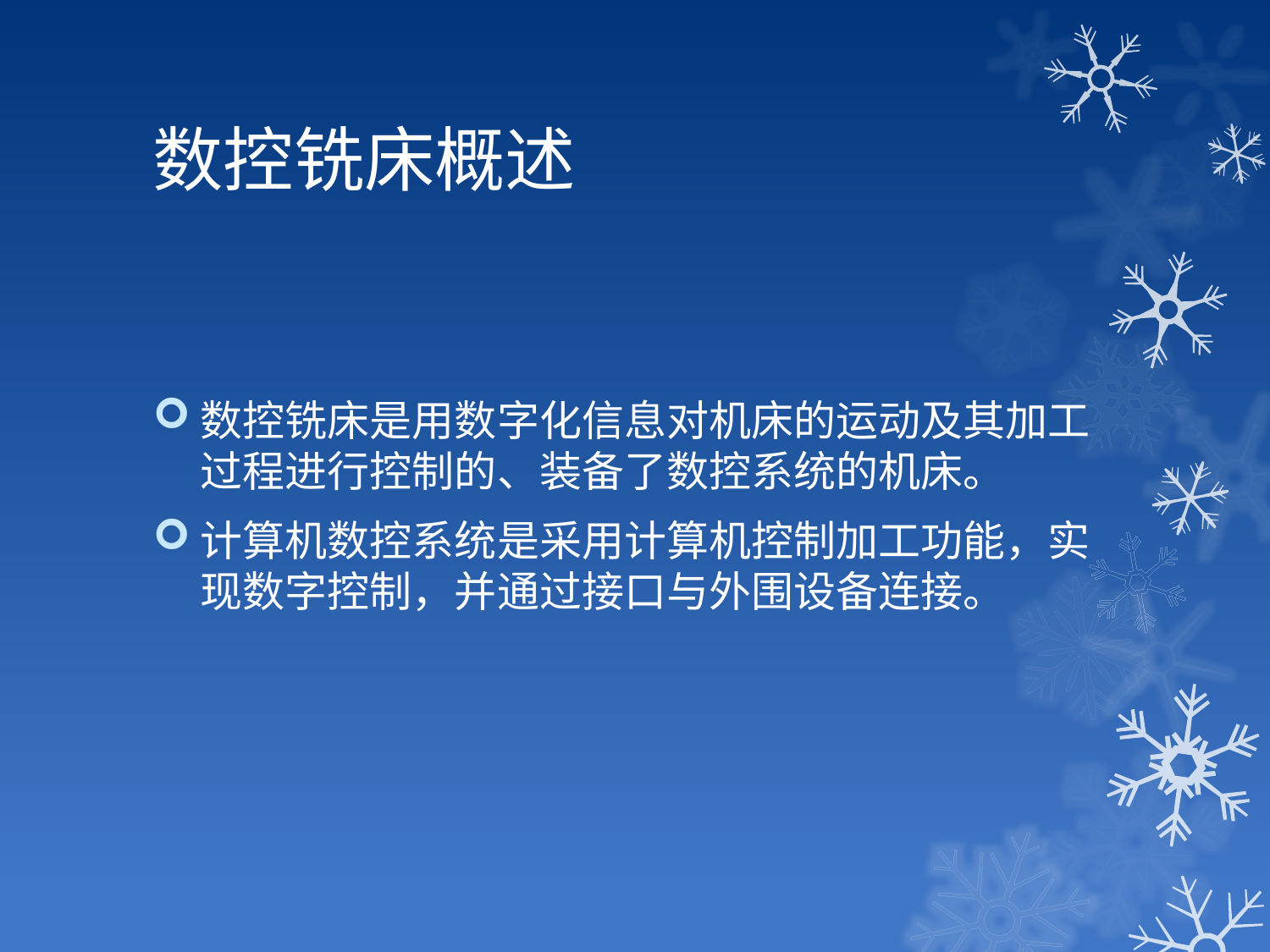

# 数控铣床概述
数控铣床是用数字化信息对机床的运动及其加工过程进行控制的、装备了数控系统的机床。
计算机数控系统是采用计算机控制加工功能，实现数字控制，并通过接口与外围设备连接。